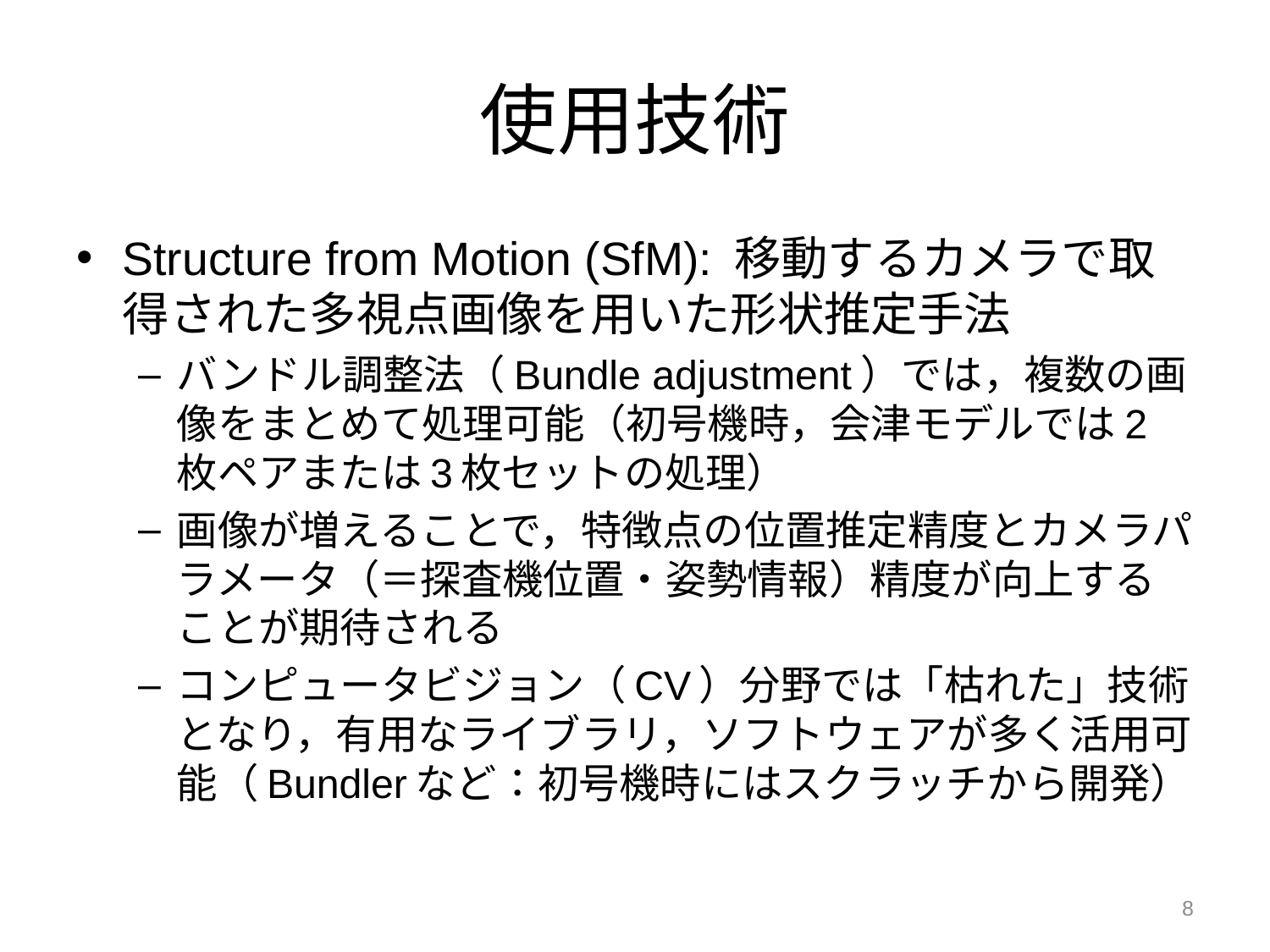

# 使用技術
Structure from Motion (SfM): 移動するカメラで取得された多視点画像を用いた形状推定手法
バンドル調整法（Bundle adjustment）では，複数の画像をまとめて処理可能（初号機時，会津モデルでは2枚ペアまたは3枚セットの処理）
画像が増えることで，特徴点の位置推定精度とカメラパラメータ（＝探査機位置・姿勢情報）精度が向上することが期待される
コンピュータビジョン（CV）分野では「枯れた」技術となり，有用なライブラリ，ソフトウェアが多く活用可能（Bundlerなど：初号機時にはスクラッチから開発）
8